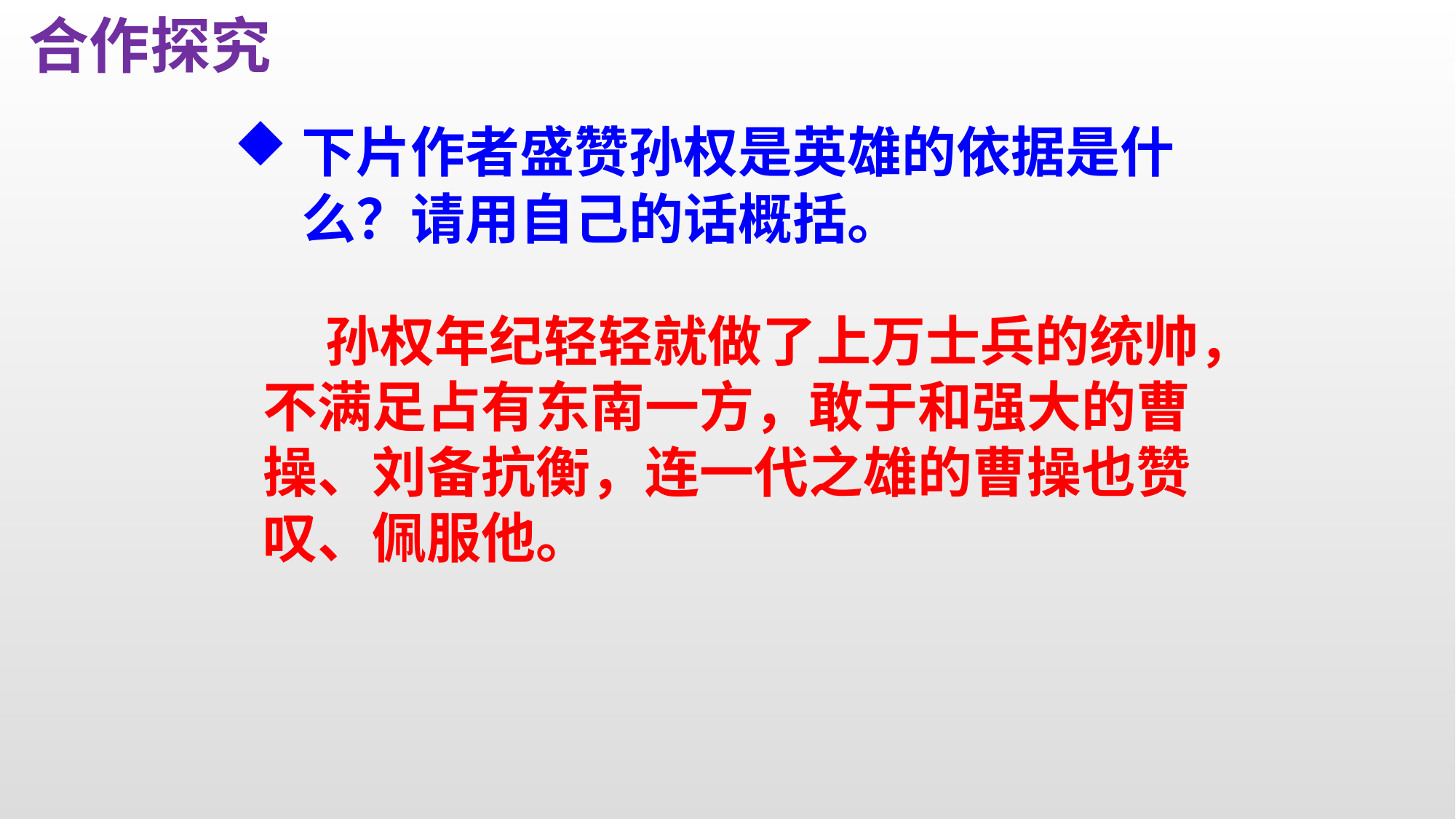

合作探究
下片作者盛赞孙权是英雄的依据是什么？请用自己的话概括。
    孙权年纪轻轻就做了上万士兵的统帅，不满足占有东南一方，敢于和强大的曹操、刘备抗衡，连一代之雄的曹操也赞叹、佩服他。